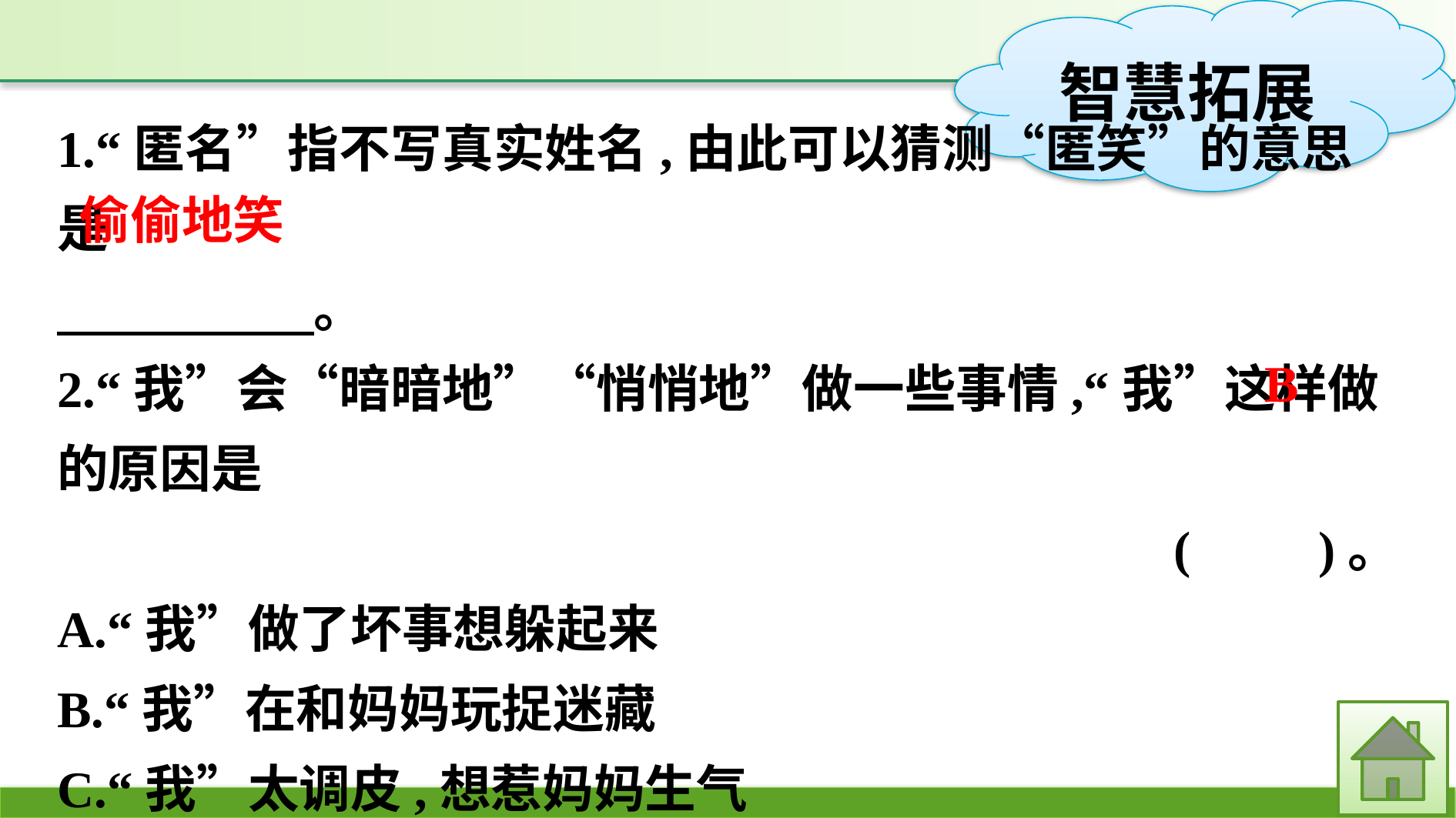

1.“匿名”指不写真实姓名,由此可以猜测“匿笑”的意思是
　　　　　。
2.“我”会“暗暗地”“悄悄地”做一些事情,“我”这样做的原因是
(　　)。
A.“我”做了坏事想躲起来
B.“我”在和妈妈玩捉迷藏
C.“我”太调皮,想惹妈妈生气
D.“我”不喜欢跟人说话
偷偷地笑
B